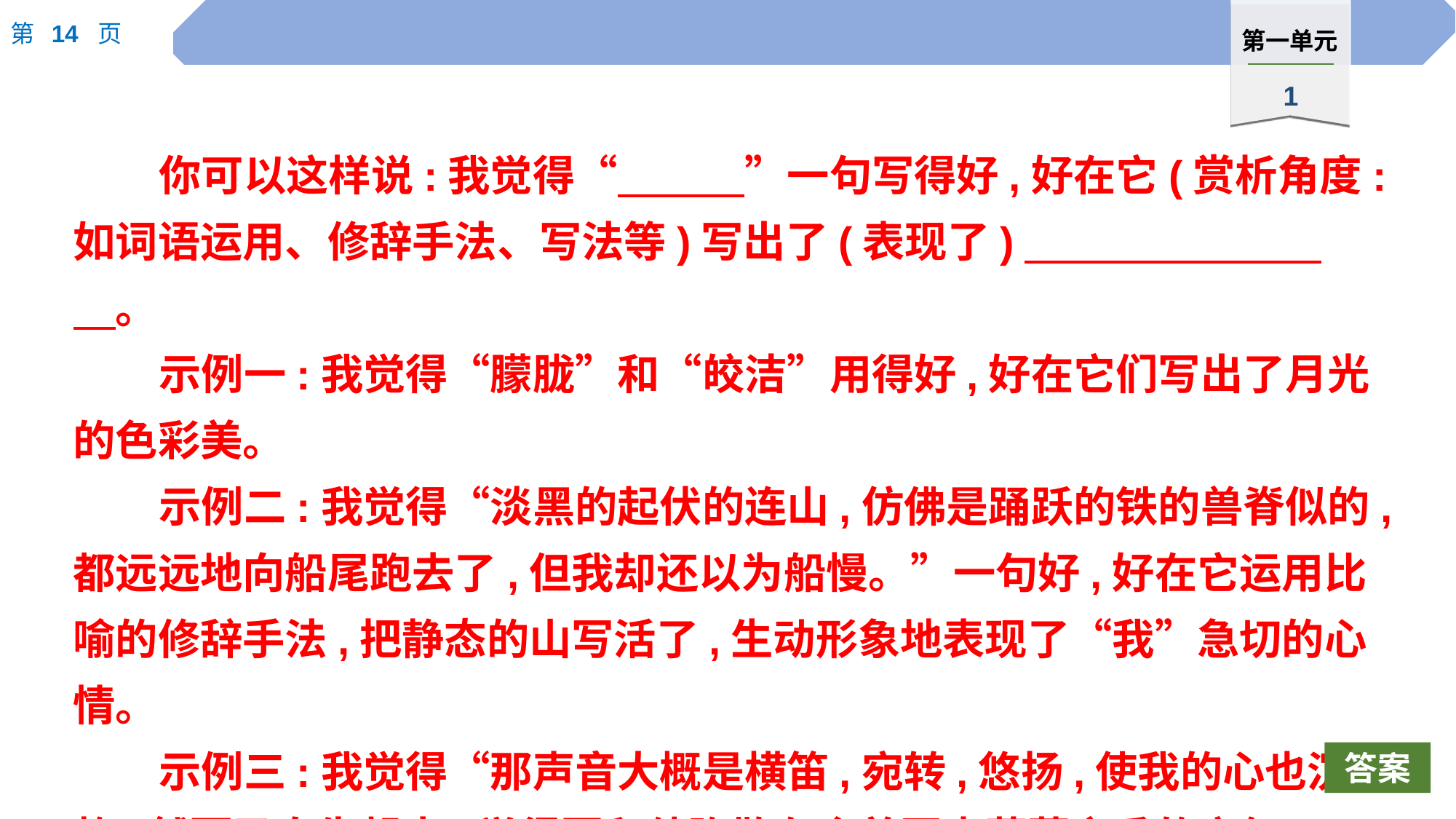

你可以这样说:我觉得“　　　”一句写得好,好在它(赏析角度:如词语运用、修辞手法、写法等)写出了(表现了)　　　　　　　　。
示例一:我觉得“朦胧”和“皎洁”用得好,好在它们写出了月光的色彩美。
示例二:我觉得“淡黑的起伏的连山,仿佛是踊跃的铁的兽脊似的,都远远地向船尾跑去了,但我却还以为船慢。”一句好,好在它运用比喻的修辞手法,把静态的山写活了,生动形象地表现了“我”急切的心情。
示例三:我觉得“那声音大概是横笛,宛转,悠扬,使我的心也沉静,然而又自失起来,觉得要和他弥散在含着豆麦蕴藻之香的夜气里。”一句好,这句话情景交融,写出了我在月色中沉醉的愉快心情。
答案